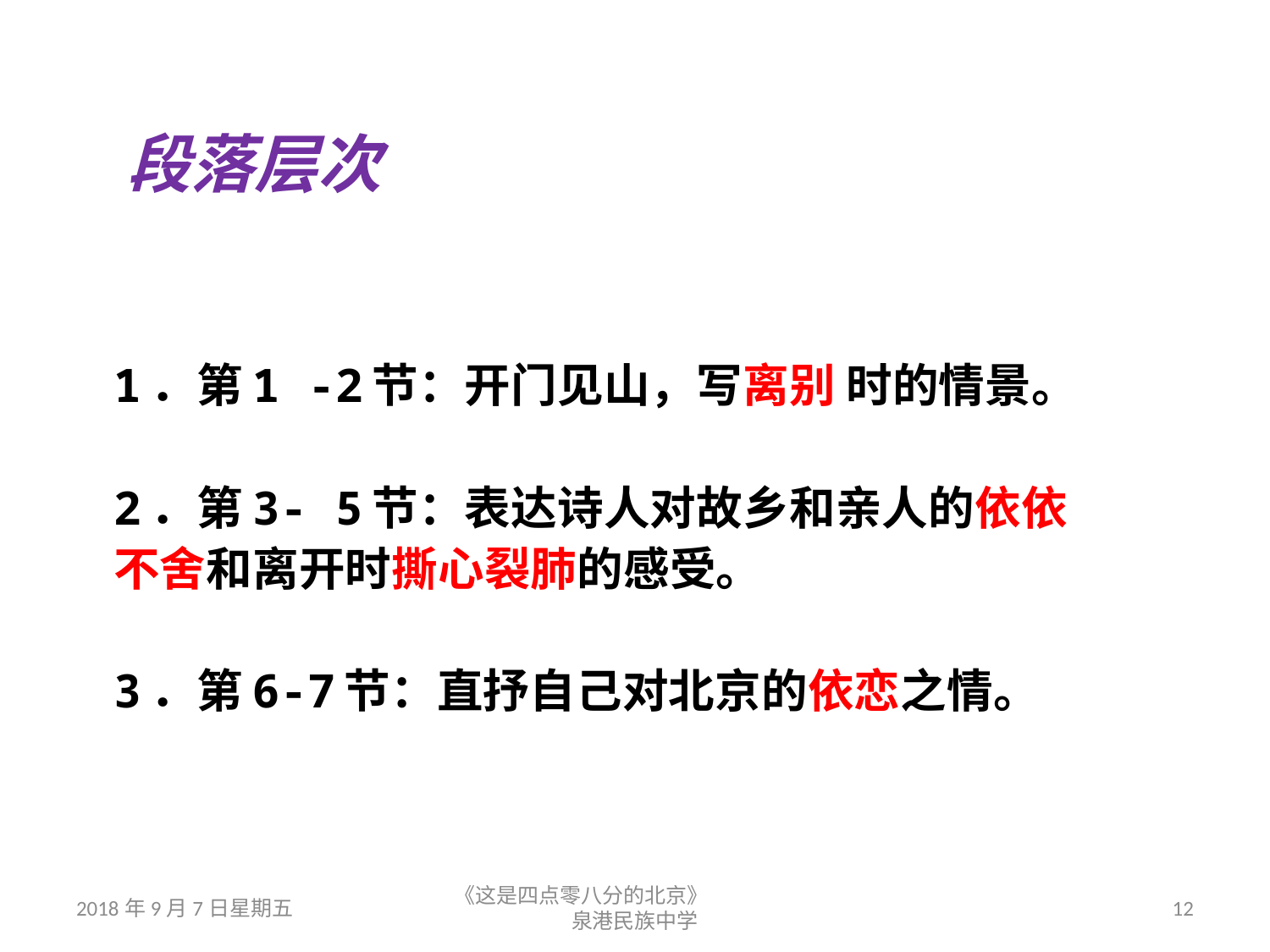

段落层次
1．第1 -2节：开门见山，写离别 时的情景。
2．第3- 5节：表达诗人对故乡和亲人的依依不舍和离开时撕心裂肺的感受。
3．第6-7节：直抒自己对北京的依恋之情。
2018年9月7日星期五
《这是四点零八分的北京》                        泉港民族中学
12